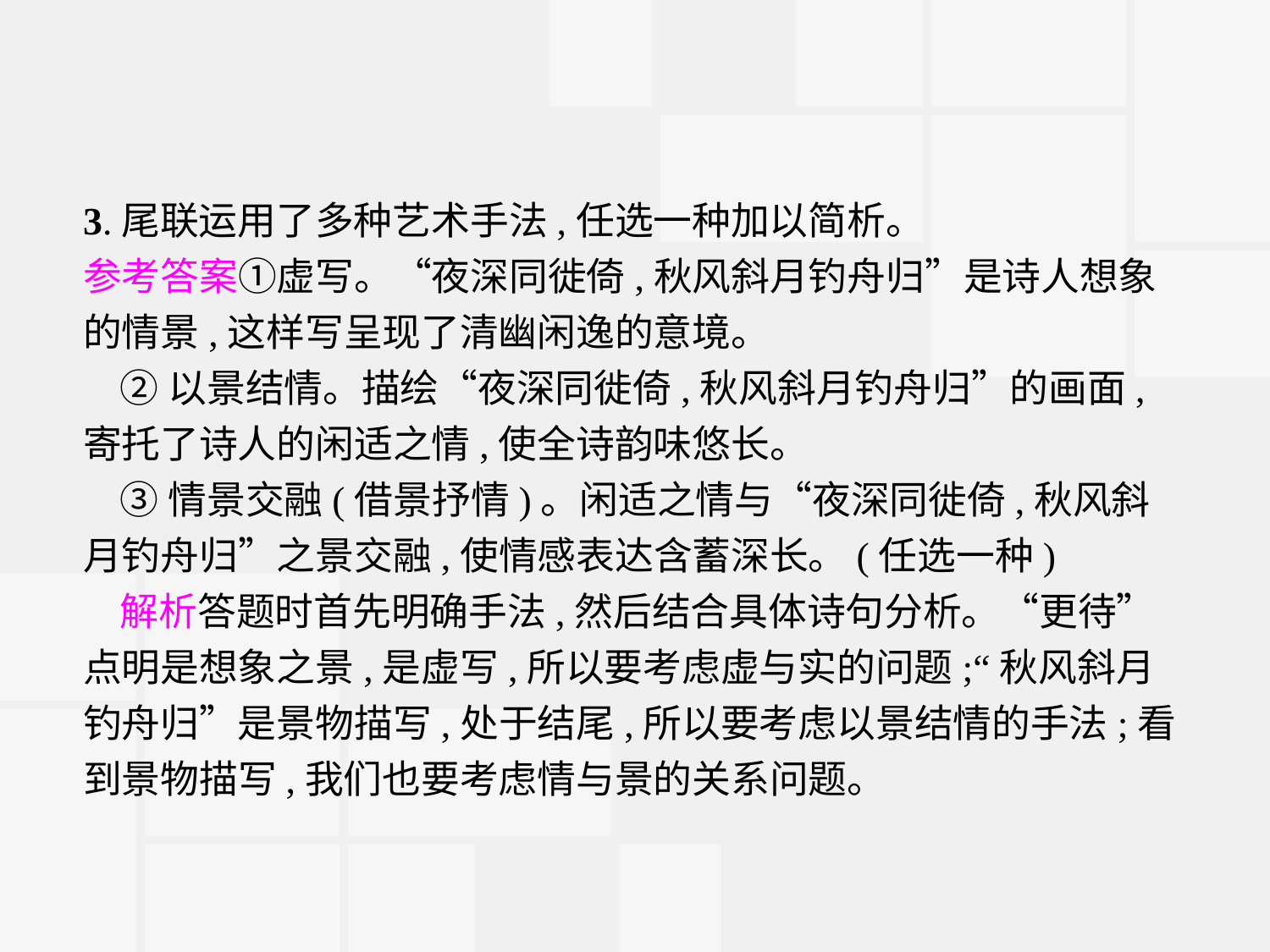

3.尾联运用了多种艺术手法,任选一种加以简析。
参考答案①虚写。“夜深同徙倚,秋风斜月钓舟归”是诗人想象的情景,这样写呈现了清幽闲逸的意境。
②以景结情。描绘“夜深同徙倚,秋风斜月钓舟归”的画面,寄托了诗人的闲适之情,使全诗韵味悠长。
③情景交融(借景抒情)。闲适之情与“夜深同徙倚,秋风斜月钓舟归”之景交融,使情感表达含蓄深长。(任选一种)
解析答题时首先明确手法,然后结合具体诗句分析。“更待”点明是想象之景,是虚写,所以要考虑虚与实的问题;“秋风斜月钓舟归”是景物描写,处于结尾,所以要考虑以景结情的手法;看到景物描写,我们也要考虑情与景的关系问题。